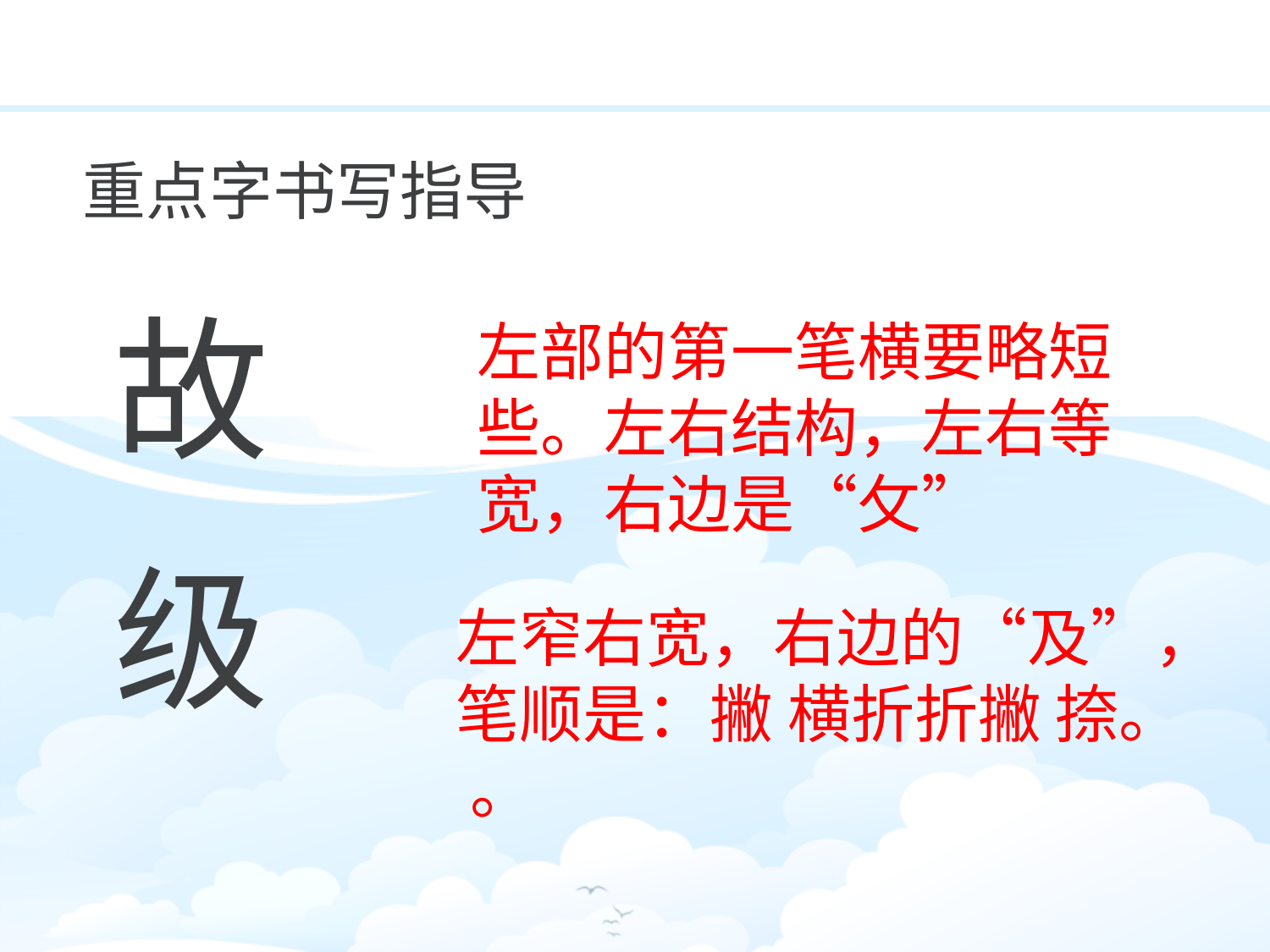

重点字书写指导
故
左部的第一笔横要略短些。左右结构，左右等宽，右边是“攵”
级
左窄右宽，右边的“及”，笔顺是：撇 横折折撇 捺。 。